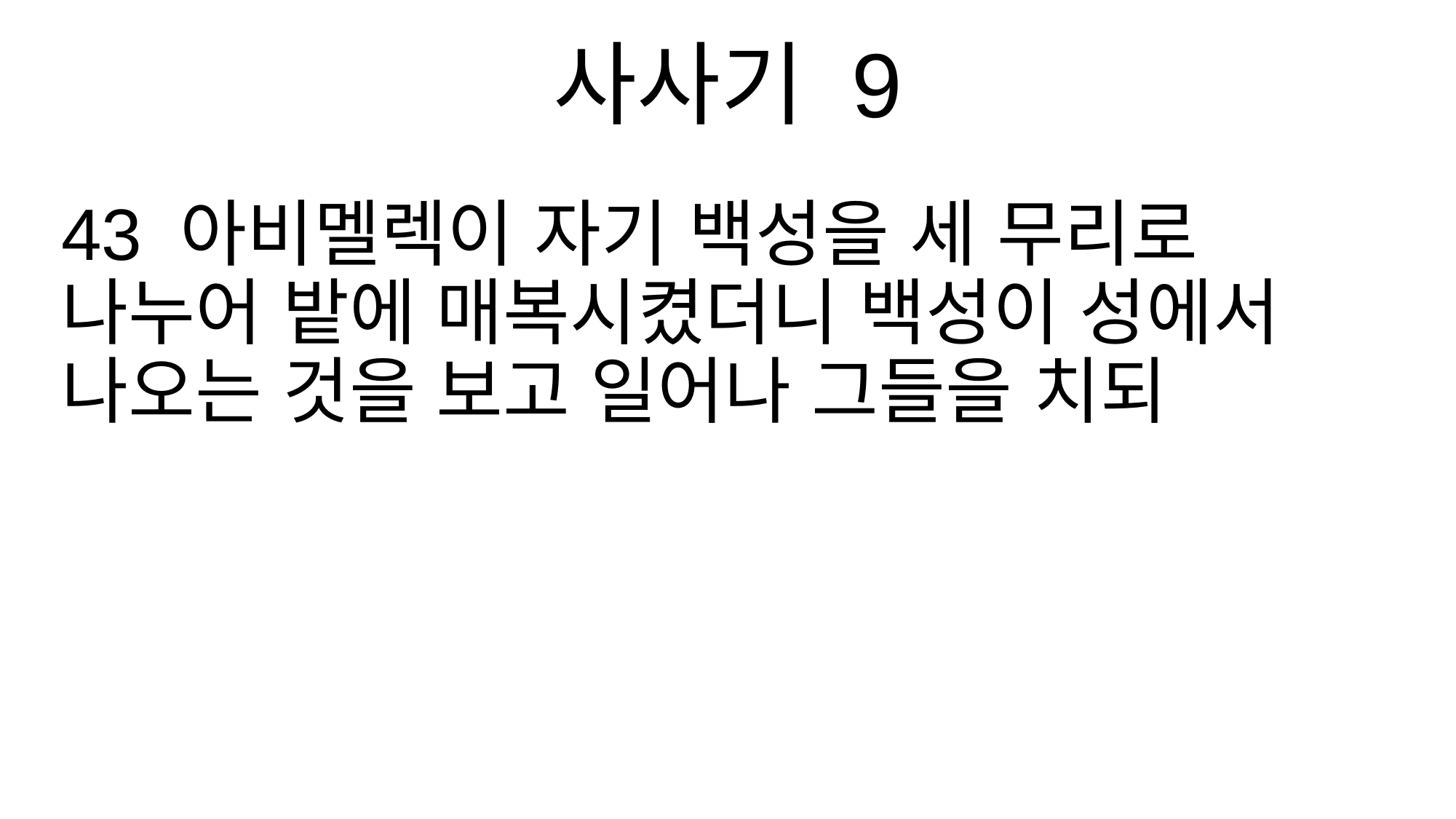

사사기 9
43 아비멜렉이 자기 백성을 세 무리로 나누어 밭에 매복시켰더니 백성이 성에서 나오는 것을 보고 일어나 그들을 치되